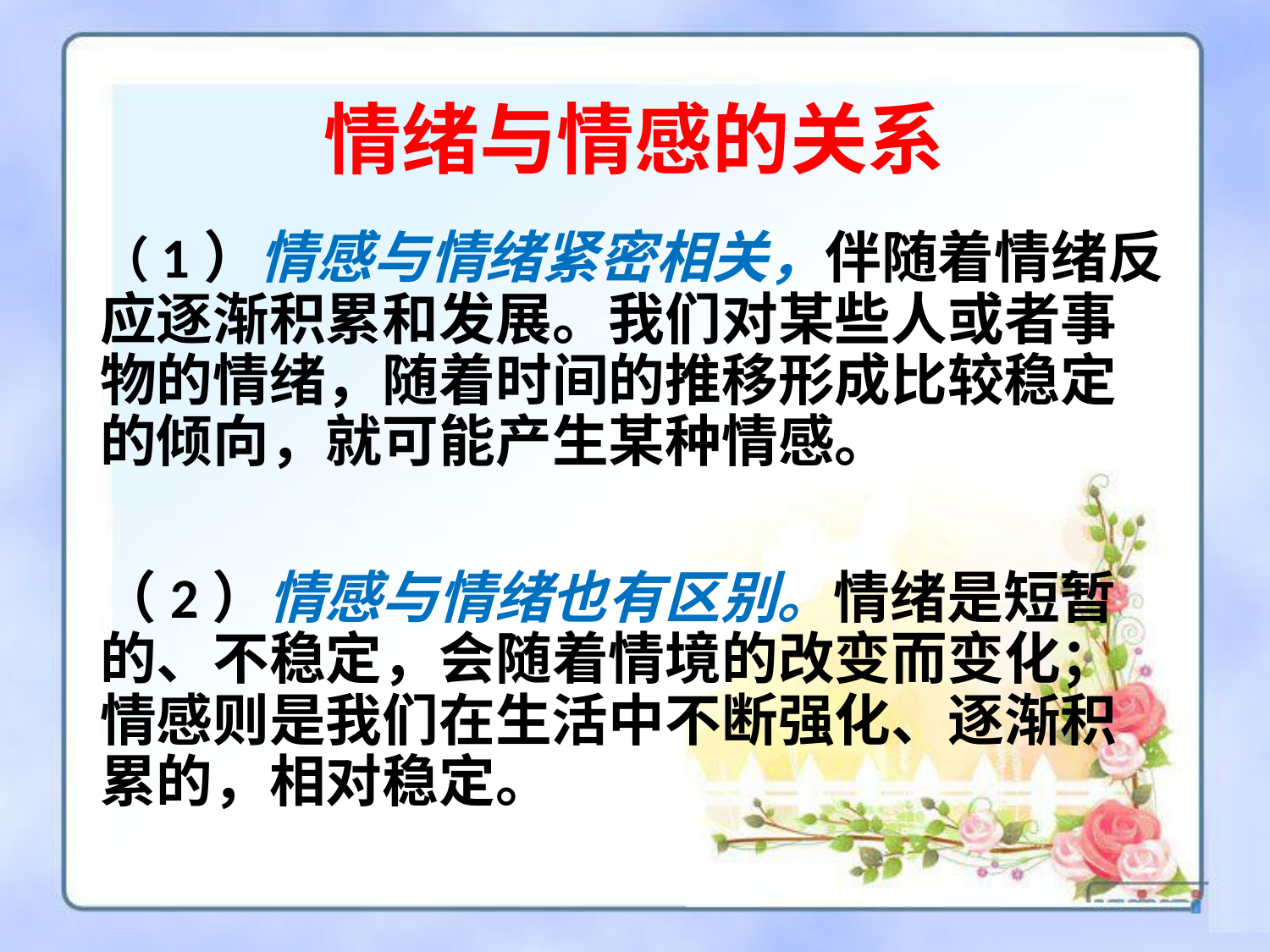

# 情绪与情感的关系
（1）情感与情绪紧密相关，伴随着情绪反应逐渐积累和发展。我们对某些人或者事物的情绪，随着时间的推移形成比较稳定的倾向，就可能产生某种情感。

（2）情感与情绪也有区别。情绪是短暂的、不稳定，会随着情境的改变而变化；情感则是我们在生活中不断强化、逐渐积累的，相对稳定。